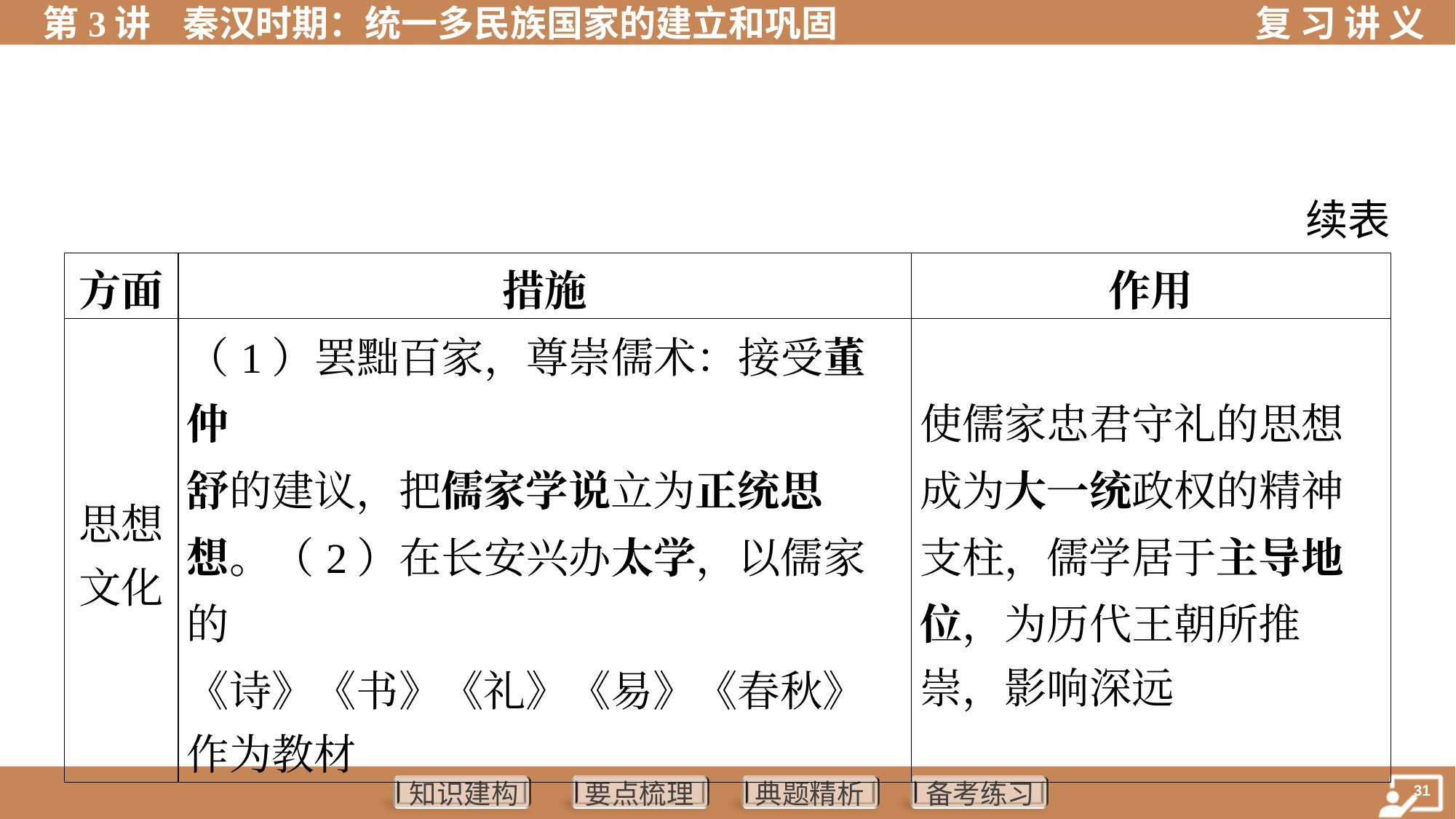

续表
| 方面 | 措施 | 作用 |  |
| --- | --- | --- | --- |
| 思想 文化 | （1）罢黜百家，尊崇儒术：接受董仲 舒的建议，把儒家学说立为正统思 想。（2）在长安兴办太学，以儒家的 《诗》《书》《礼》《易》《春秋》 作为教材 | 使儒家忠君守礼的思想 成为大一统政权的精神 支柱，儒学居于主导地 位，为历代王朝所推 崇，影响深远 |  |